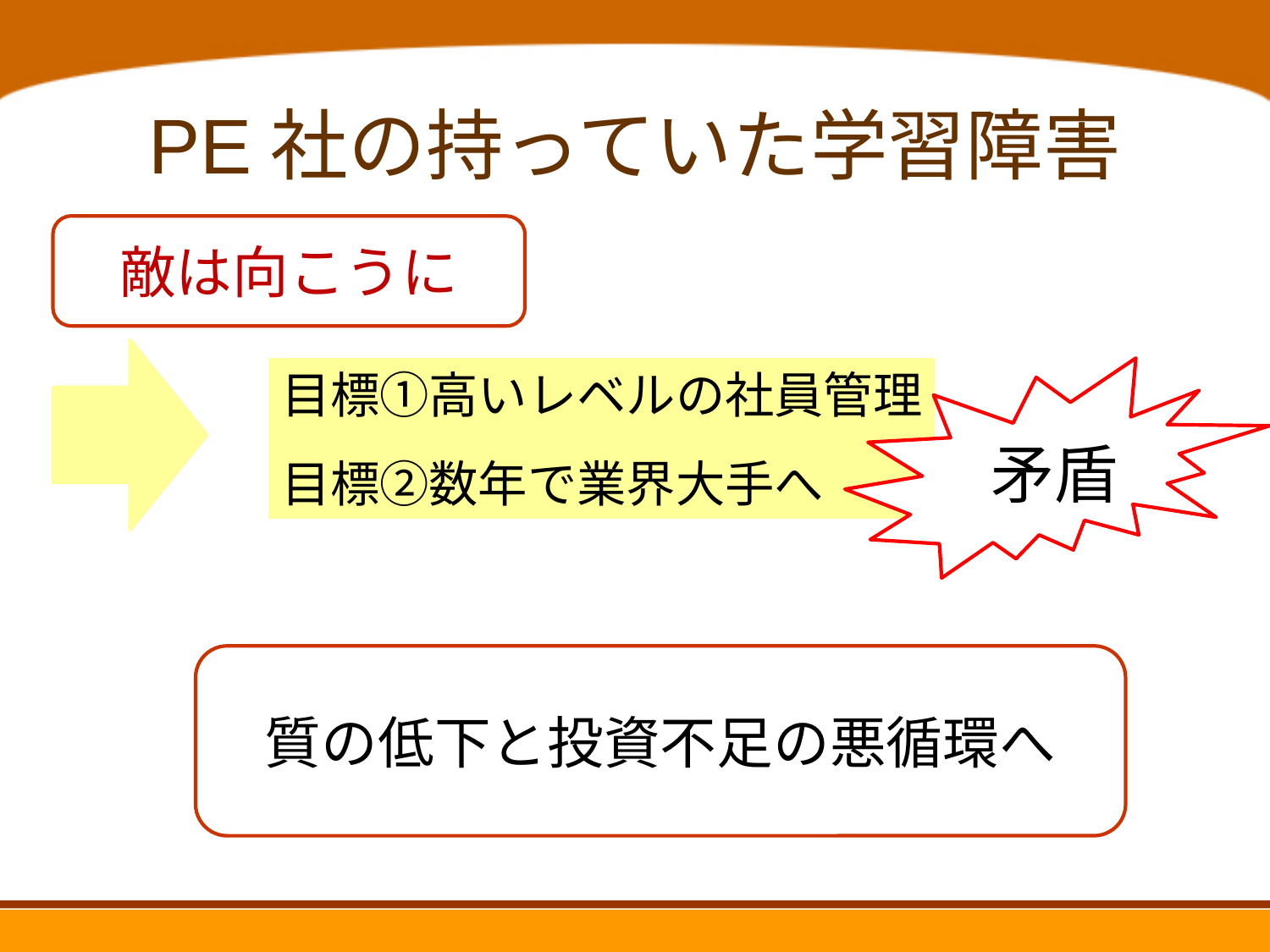

# PE社の持っていた学習障害
敵は向こうに

目標①高いレベルの社員管理

目標②数年で業界大手へ

矛盾
質の低下と投資不足の悪循環へ